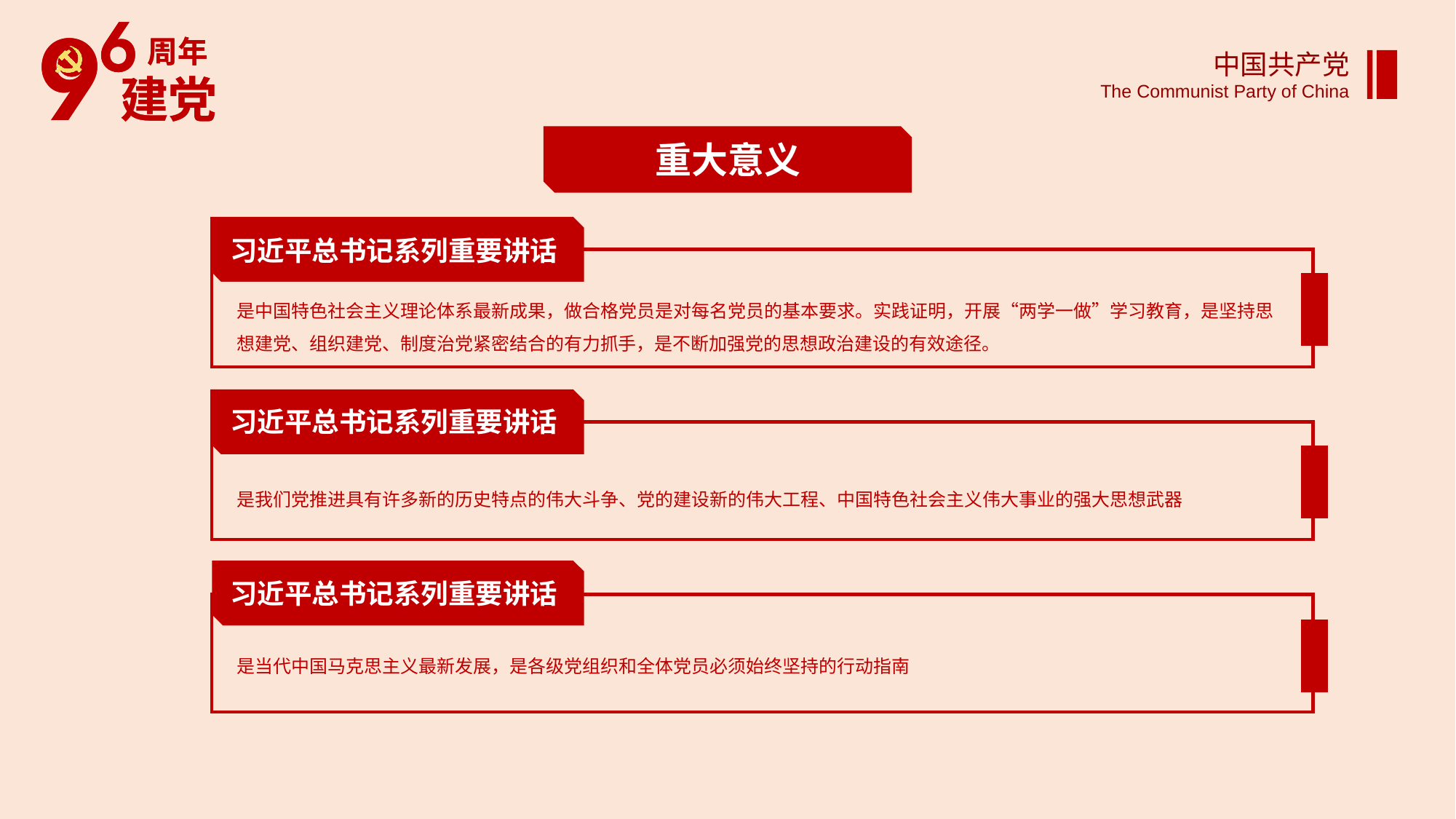

中国共产党
The Communist Party of China

重大意义

习近平总书记系列重要讲话

是中国特色社会主义理论体系最新成果，做合格党员是对每名党员的基本要求。实践证明，开展“两学一做”学习教育，是坚持思想建党、组织建党、制度治党紧密结合的有力抓手，是不断加强党的思想政治建设的有效途径。

习近平总书记系列重要讲话

是我们党推进具有许多新的历史特点的伟大斗争、党的建设新的伟大工程、中国特色社会主义伟大事业的强大思想武器

习近平总书记系列重要讲话

是当代中国马克思主义最新发展，是各级党组织和全体党员必须始终坚持的行动指南